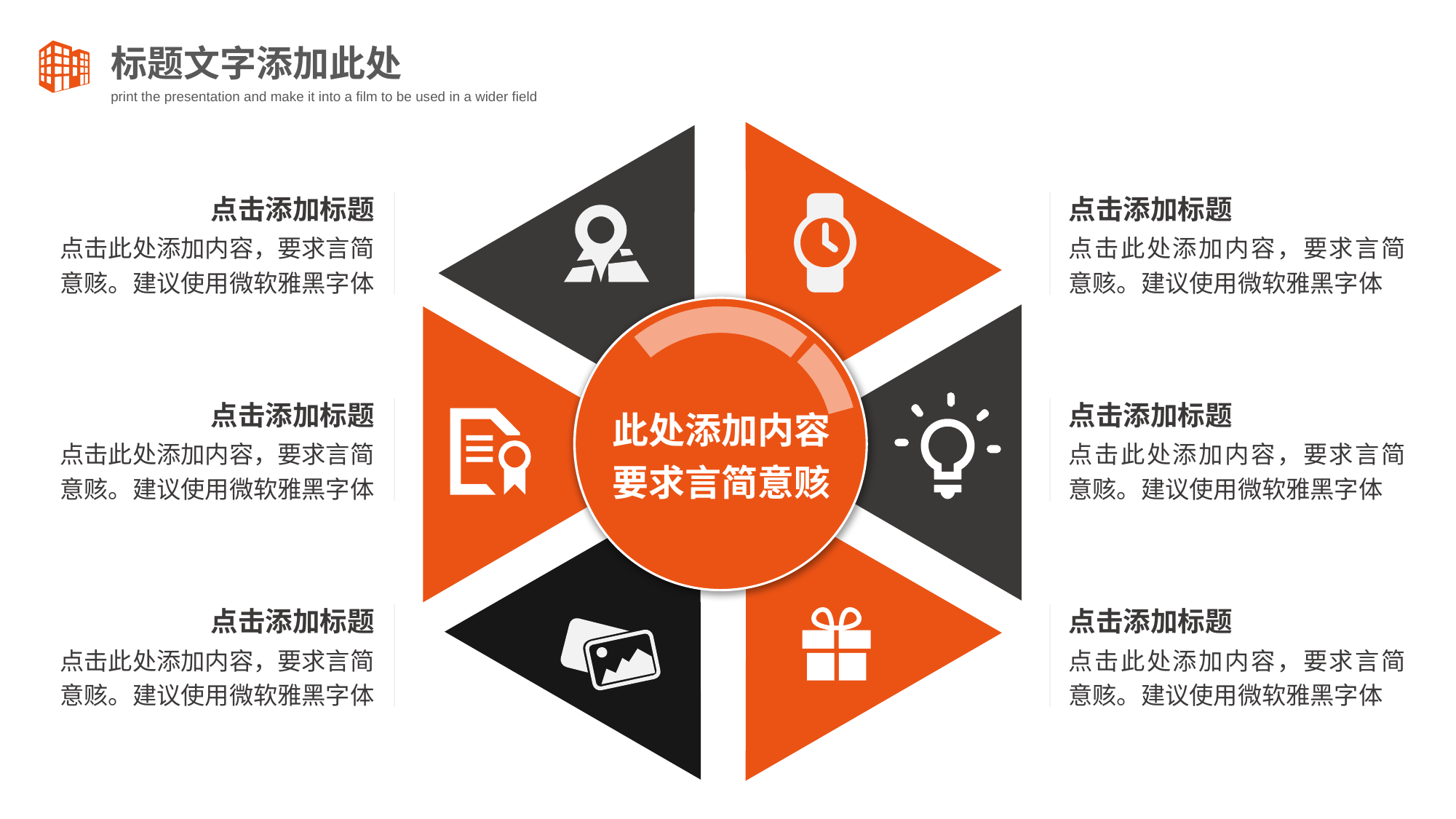

点击添加标题
点击此处添加内容，要求言简意赅。建议使用微软雅黑字体
点击添加标题
点击此处添加内容，要求言简意赅。建议使用微软雅黑字体

此处添加内容
要求言简意赅

点击添加标题
点击此处添加内容，要求言简意赅。建议使用微软雅黑字体
点击添加标题
点击此处添加内容，要求言简意赅。建议使用微软雅黑字体

点击添加标题
点击此处添加内容，要求言简意赅。建议使用微软雅黑字体
点击添加标题
点击此处添加内容，要求言简意赅。建议使用微软雅黑字体